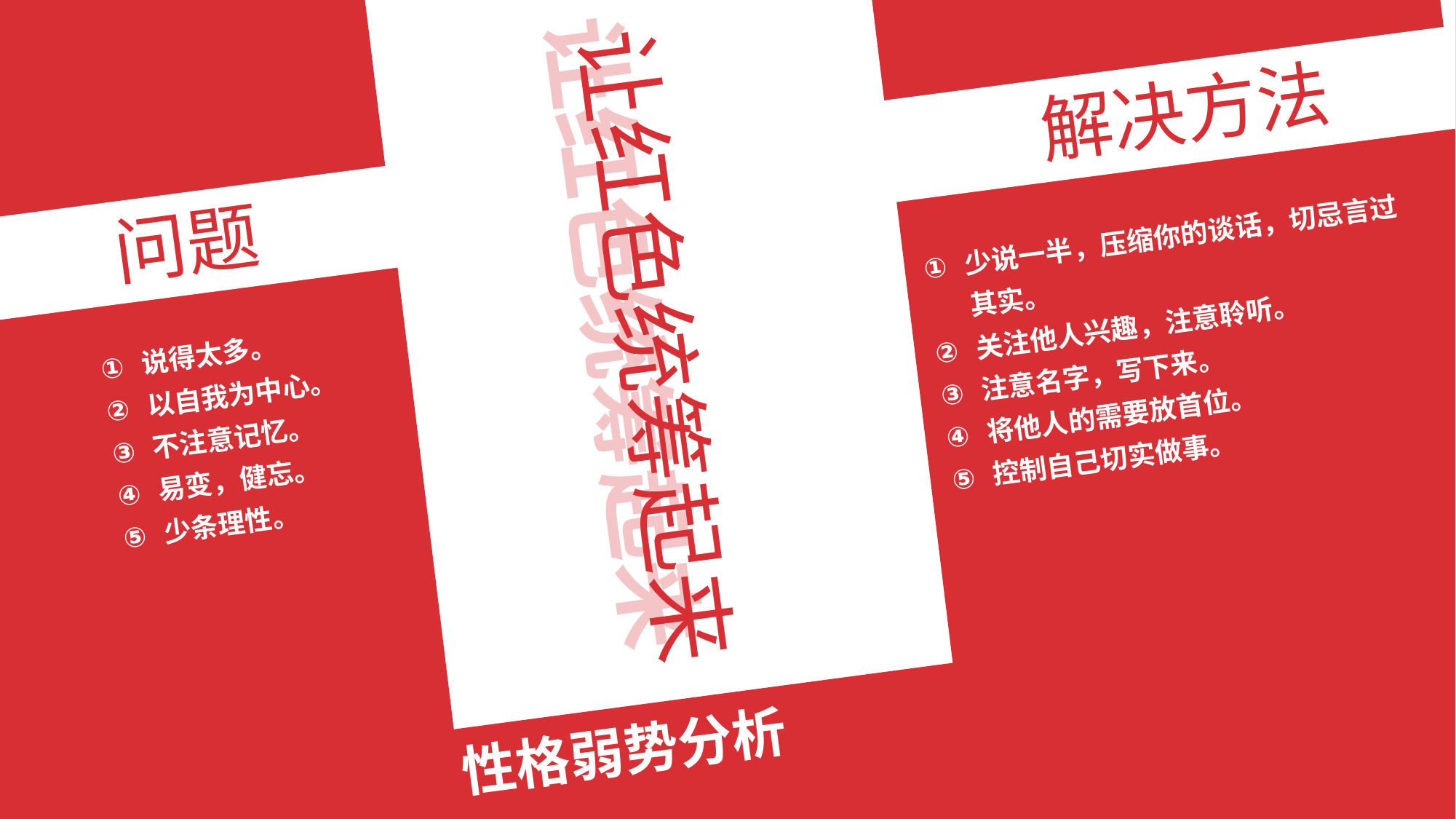

让红色统筹起来
让红色统筹起来
解决方法

问题
少说一半，压缩你的谈话，切忌言过其实。
关注他人兴趣，注意聆听。
注意名字，写下来。
将他人的需要放首位。
控制自己切实做事。

说得太多。
以自我为中心。
不注意记忆。
易变，健忘。
少条理性。

性格弱势分析